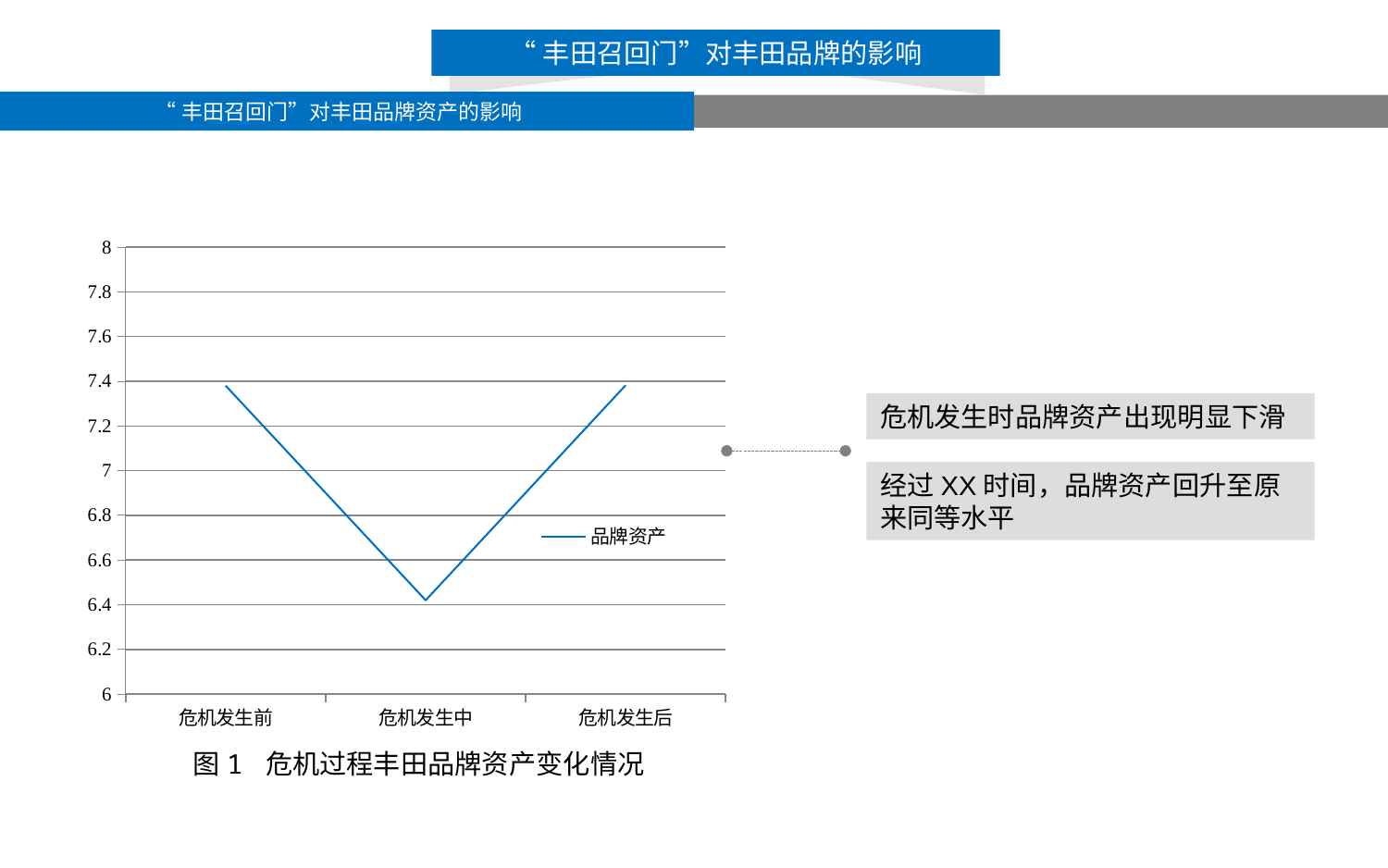

“丰田召回门”对丰田品牌的影响

“丰田召回门”对丰田品牌资产的影响

### Chart

| Category | 品牌资产 |
|---|---|
| 危机发生前 | 7.380099 |
| 危机发生中 | 6.419837 |
| 危机发生后 | 7.381878 |
危机发生时品牌资产出现明显下滑
经过XX时间，品牌资产回升至原来同等水平
图1 危机过程丰田品牌资产变化情况